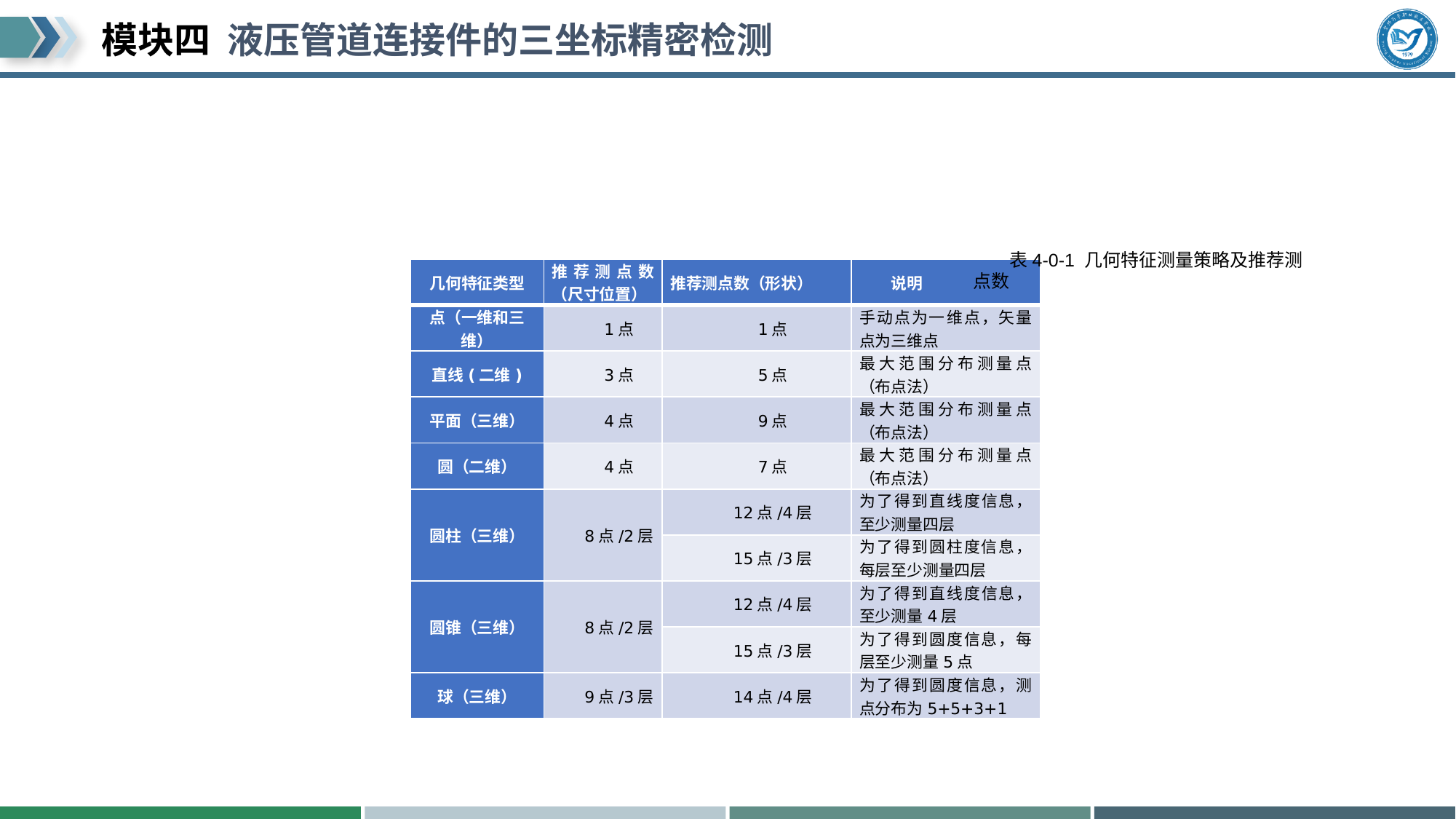

#
表4-0-1 几何特征测量策略及推荐测点数

| 几何特征类型 | 推荐测点数（尺寸位置） | 推荐测点数（形状） | 说明 |
| --- | --- | --- | --- |
| 点（一维和三维） | 1点 | 1点 | 手动点为一维点，矢量点为三维点 |
| 直线(二维) | 3点 | 5点 | 最大范围分布测量点（布点法） |
| 平面（三维） | 4点 | 9点 | 最大范围分布测量点（布点法） |
| 圆（二维） | 4点 | 7点 | 最大范围分布测量点（布点法） |
| 圆柱（三维） | 8点/2层 | 12点/4层 | 为了得到直线度信息，至少测量四层 |
|  |  | 15点/3层 | 为了得到圆柱度信息，每层至少测量四层 |
| 圆锥（三维） | 8点/2层 | 12点/4层 | 为了得到直线度信息，至少测量4层 |
|  |  | 15点/3层 | 为了得到圆度信息，每层至少测量5点 |
| 球（三维） | 9点/3层 | 14点/4层 | 为了得到圆度信息，测点分布为5+5+3+1 |